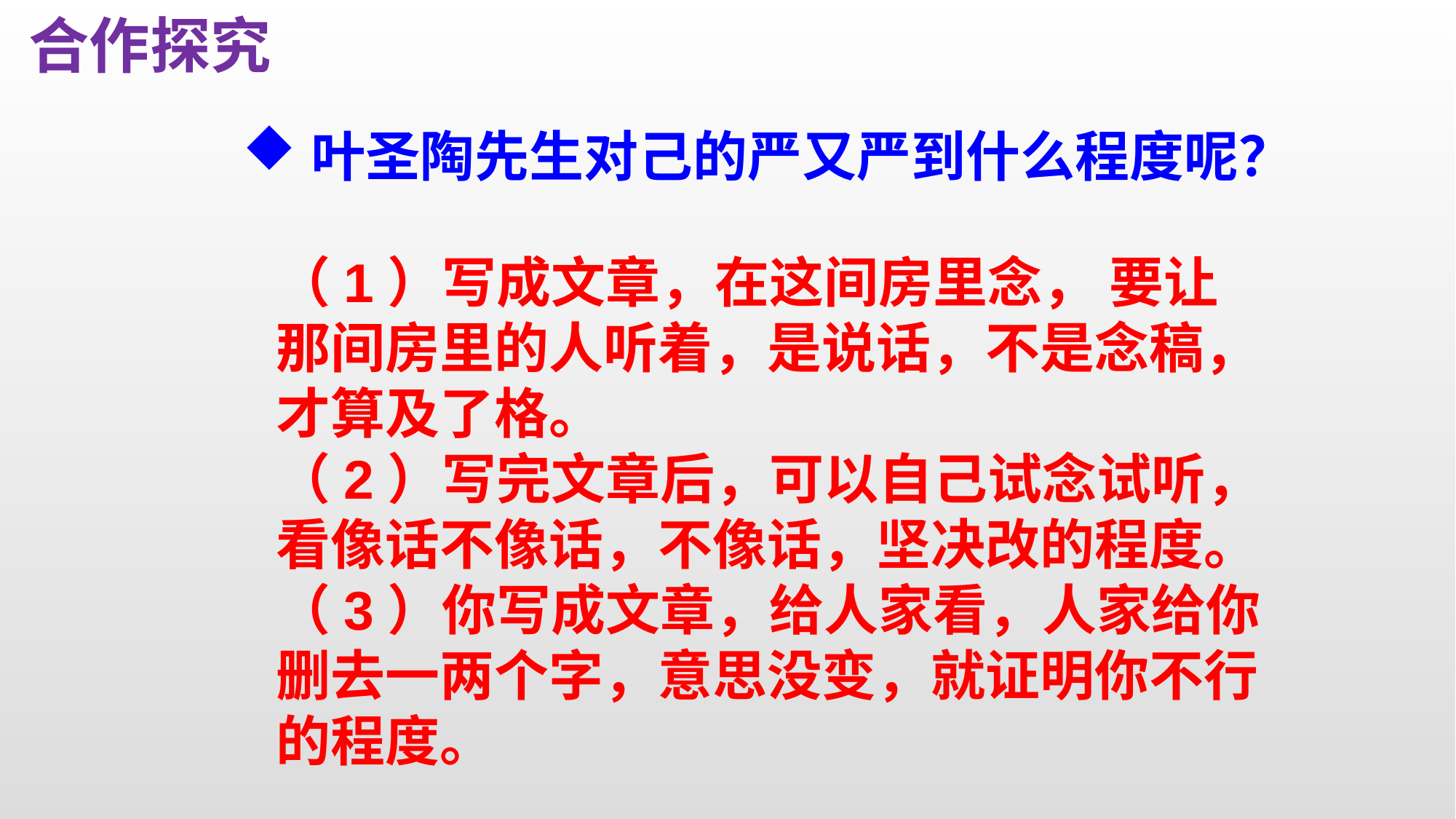

合作探究
叶圣陶先生对己的严又严到什么程度呢？
（1）写成文章，在这间房里念， 要让那间房里的人听着，是说话，不是念稿，才算及了格。
（2）写完文章后，可以自己试念试听，看像话不像话，不像话，坚决改的程度。
（3）你写成文章，给人家看，人家给你删去一两个字，意思没变，就证明你不行的程度。